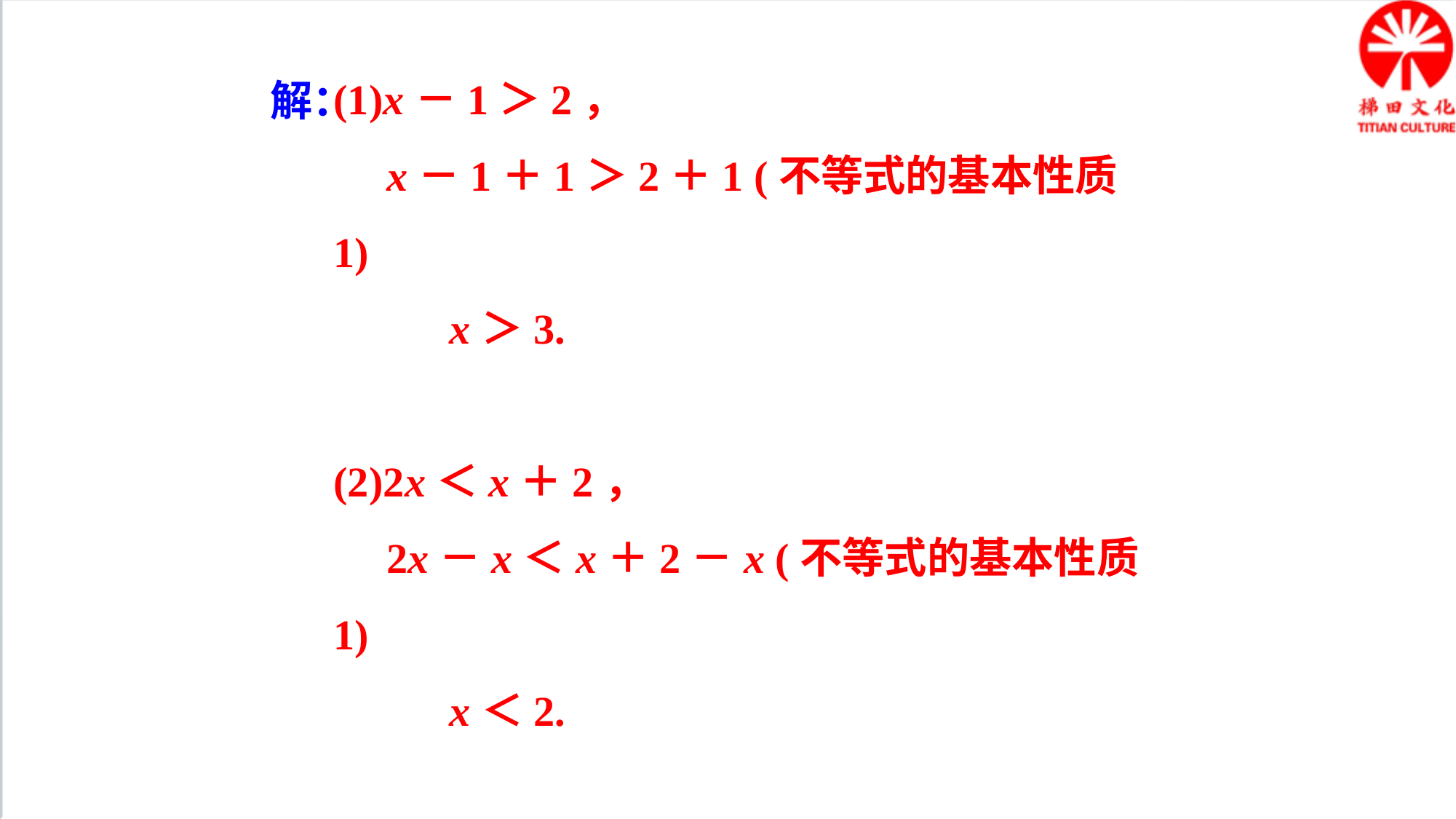

(1)x－1＞2，
     x－1＋1＞2＋1 (不等式的基本性质 1)
           x＞3.

(2)2x＜x＋2，
     2x－x＜x＋2－x (不等式的基本性质 1)
           x＜2.

解：